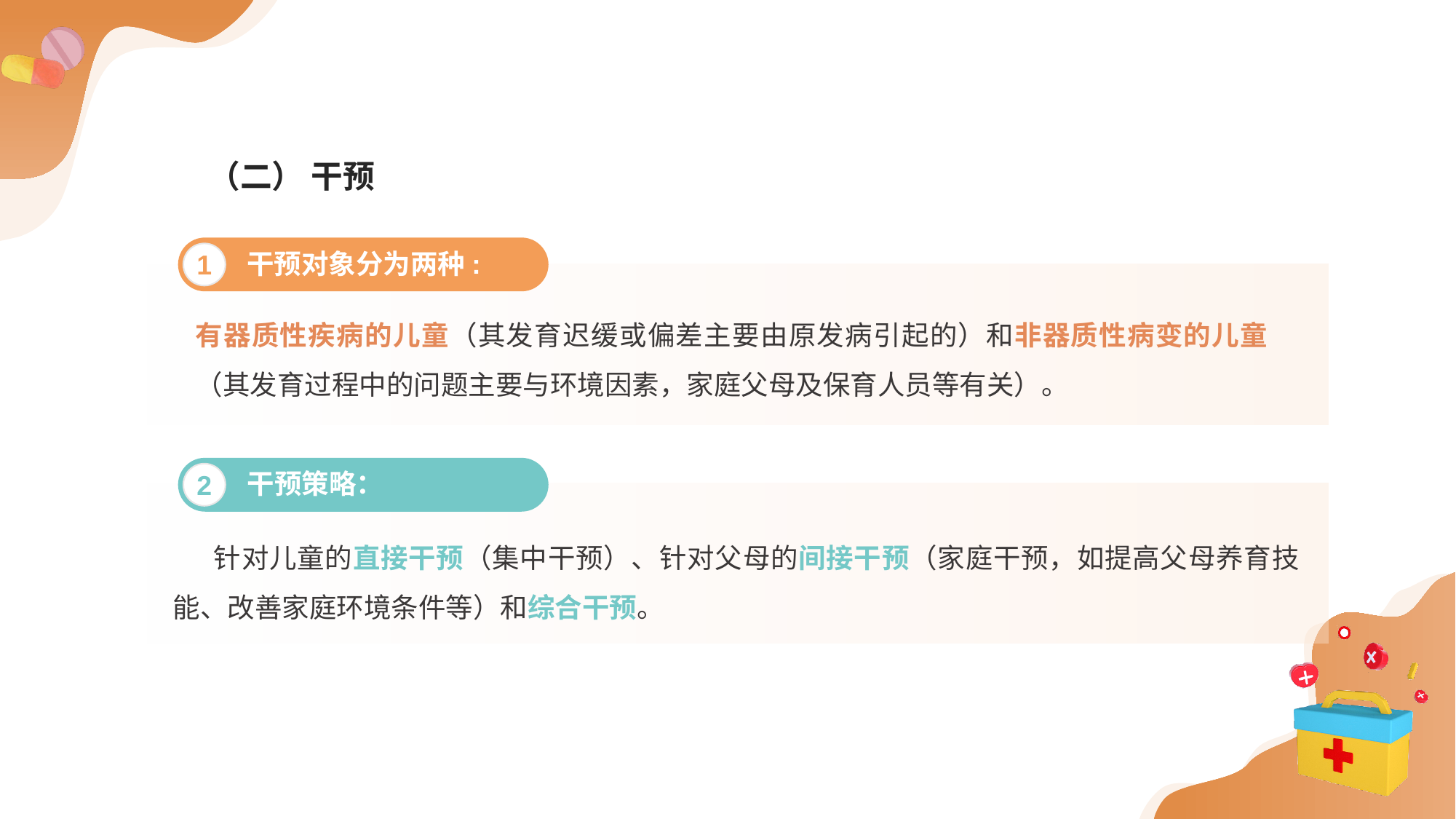

（二） 干预

干预对象分为两种:

1

有器质性疾病的儿童（其发育迟缓或偏差主要由原发病引起的）和非器质性病变的儿童（其发育过程中的问题主要与环境因素，家庭父母及保育人员等有关）。

干预策略：

2

     针对儿童的直接干预（集中干预）、针对父母的间接干预（家庭干预，如提高父母养育技能、改善家庭环境条件等）和综合干预。